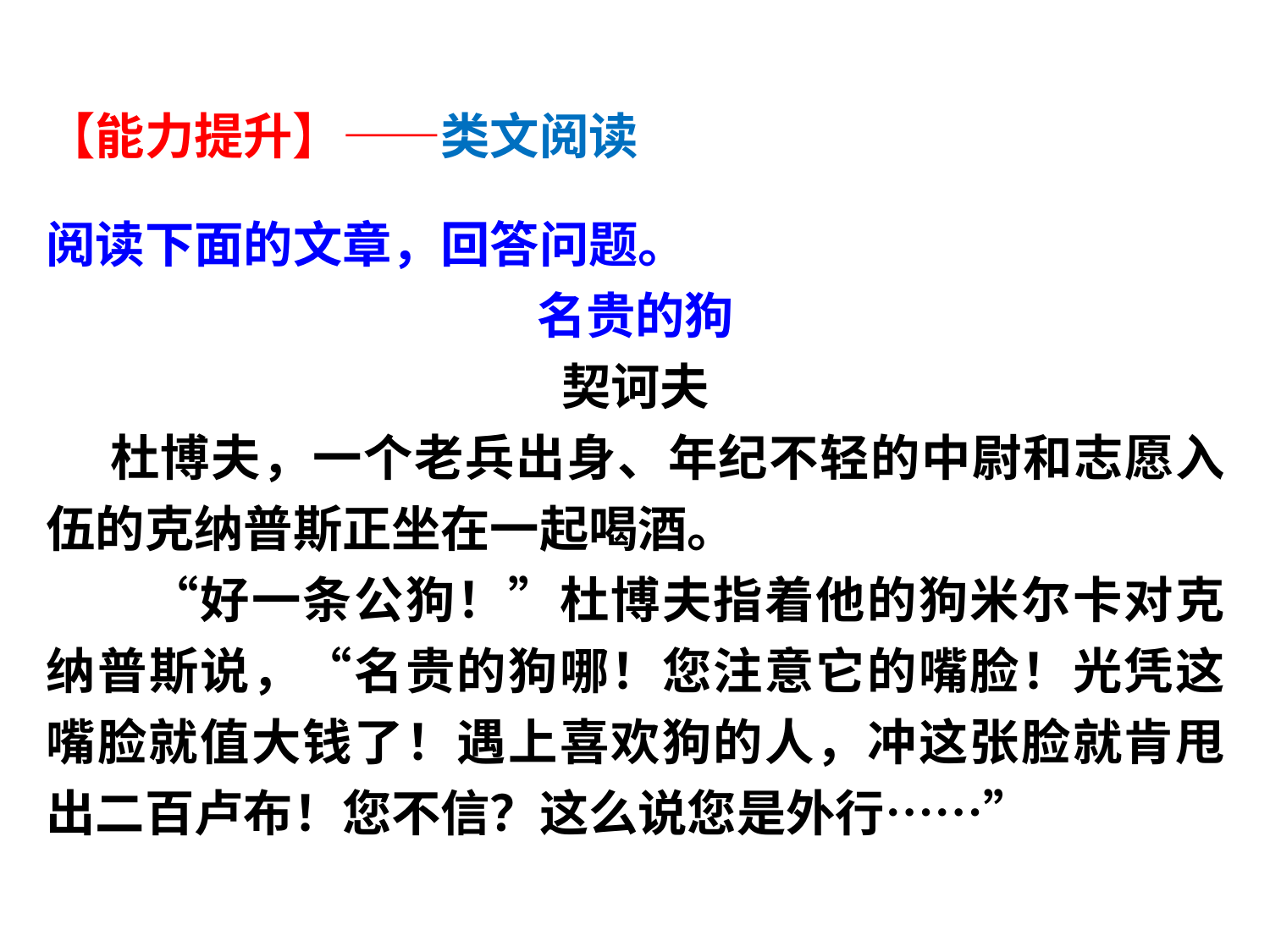

【能力提升】——类文阅读
阅读下面的文章，回答问题。
名贵的狗
契诃夫
    杜博夫，一个老兵出身、年纪不轻的中尉和志愿入伍的克纳普斯正坐在一起喝酒。
　　“好一条公狗！”杜博夫指着他的狗米尔卡对克纳普斯说，“名贵的狗哪！您注意它的嘴脸！光凭这嘴脸就值大钱了！遇上喜欢狗的人，冲这张脸就肯甩出二百卢布！您不信？这么说您是外行……”